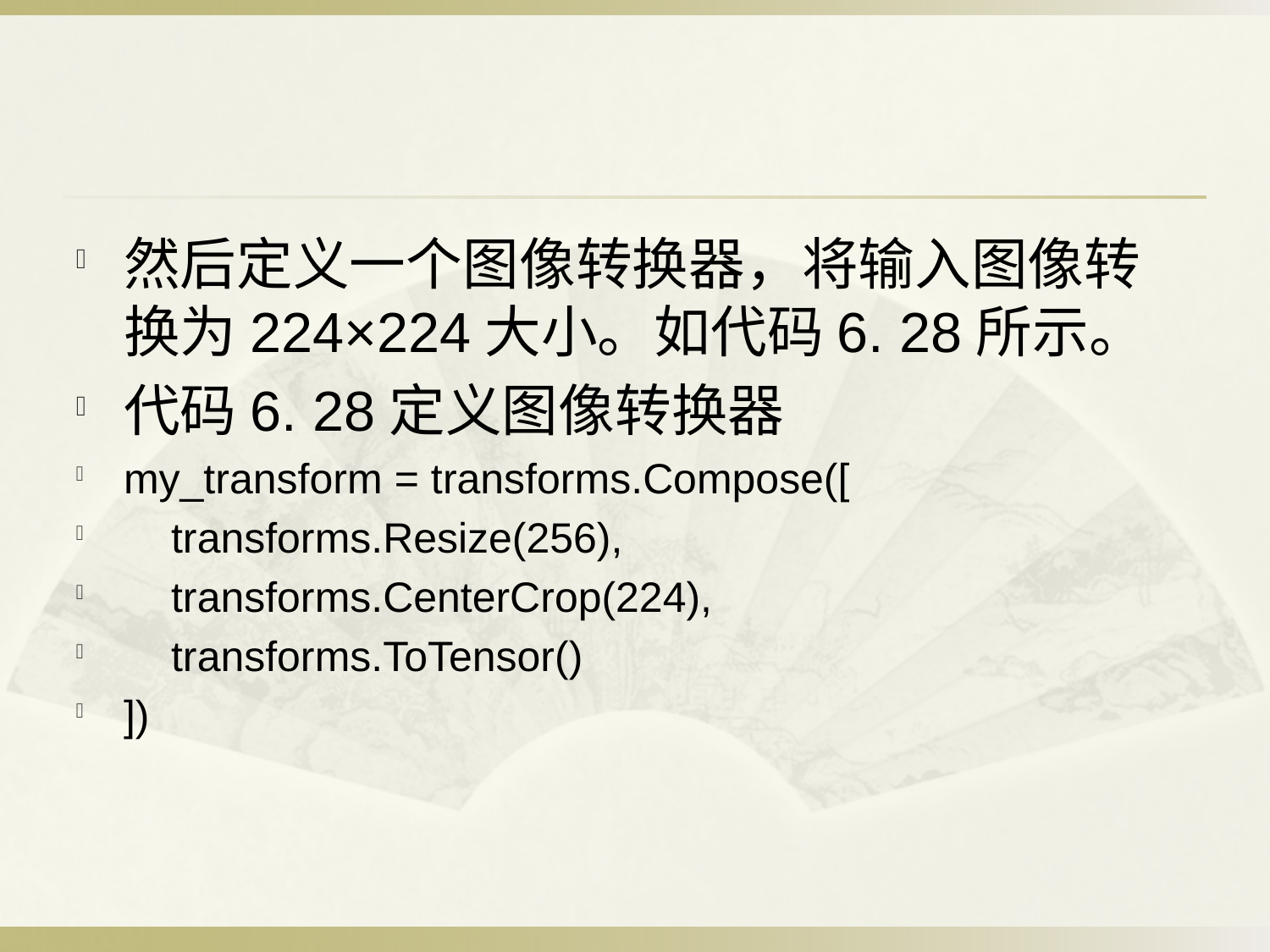

#
然后定义一个图像转换器，将输入图像转换为224×224大小。如代码6. 28所示。
代码6. 28定义图像转换器
my_transform = transforms.Compose([
    transforms.Resize(256),
    transforms.CenterCrop(224),
    transforms.ToTensor()
])